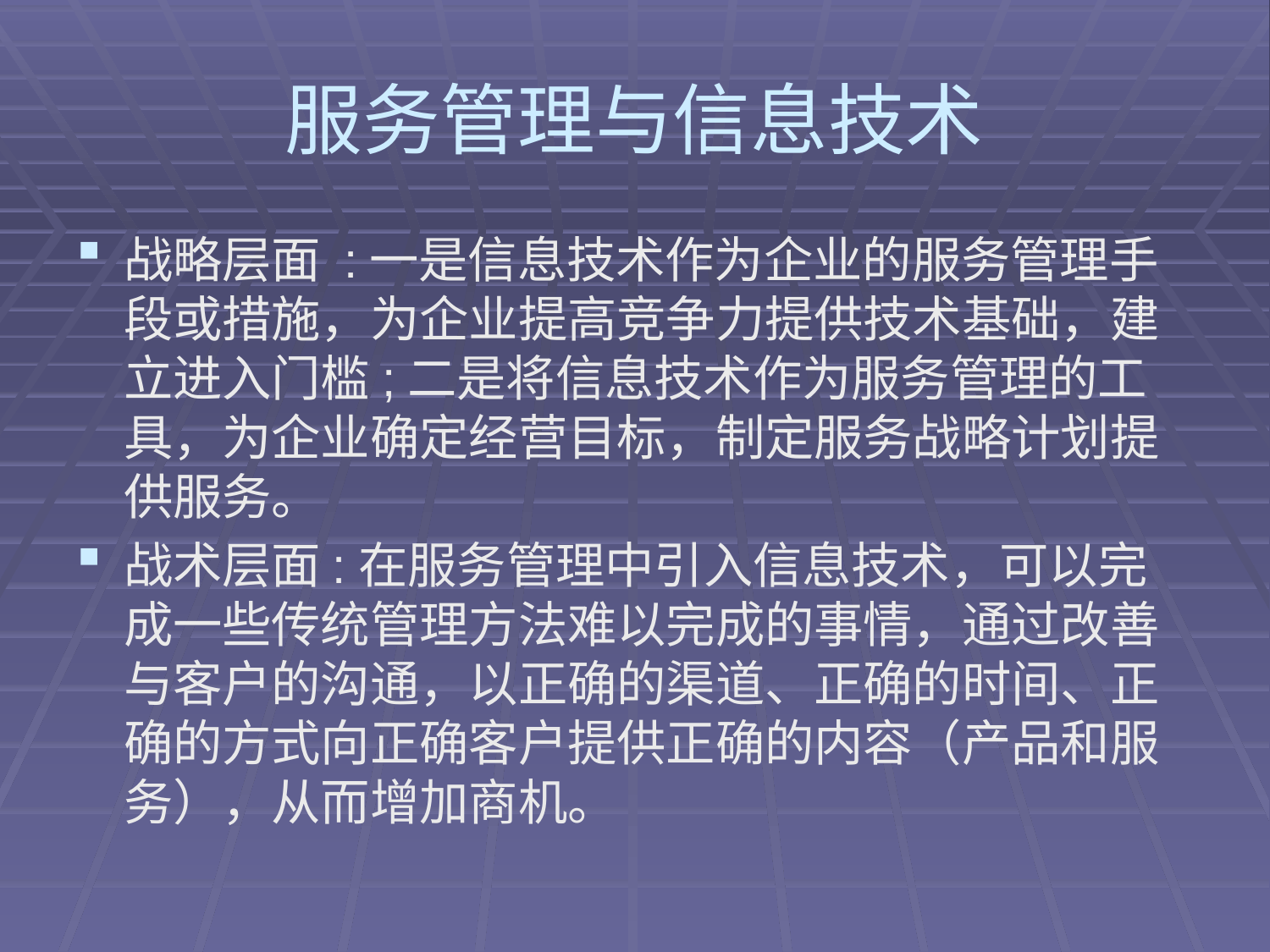

# 服务管理与信息技术
战略层面 :一是信息技术作为企业的服务管理手段或措施，为企业提高竞争力提供技术基础，建立进入门槛;二是将信息技术作为服务管理的工具，为企业确定经营目标，制定服务战略计划提供服务。
战术层面:在服务管理中引入信息技术，可以完成一些传统管理方法难以完成的事情，通过改善与客户的沟通，以正确的渠道、正确的时间、正确的方式向正确客户提供正确的内容（产品和服务），从而增加商机。